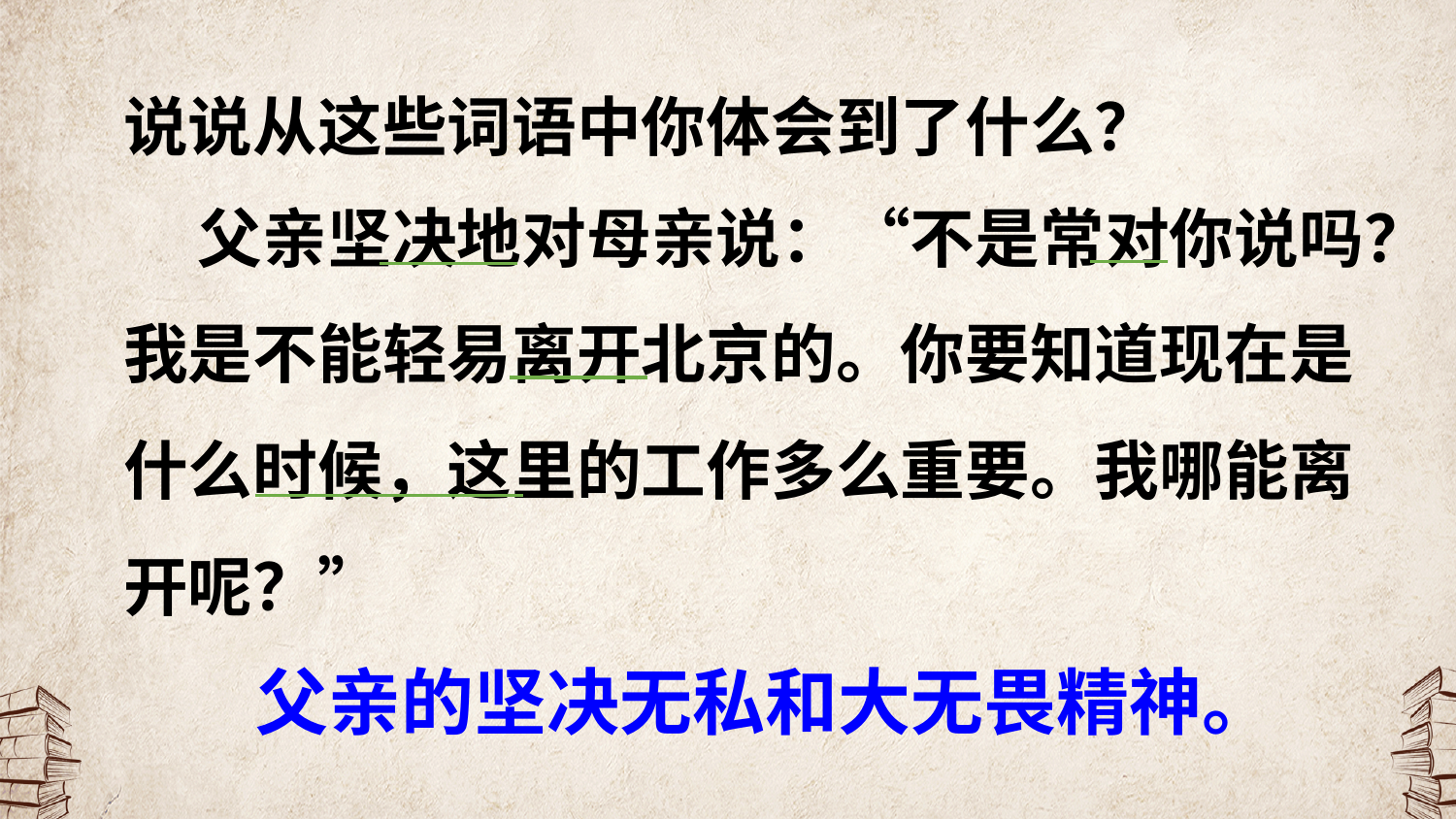

说说从这些词语中你体会到了什么？
    父亲坚决地对母亲说：“不是常对你说吗？我是不能轻易离开北京的。你要知道现在是什么时候，这里的工作多么重要。我哪能离开呢？”
父亲的坚决无私和大无畏精神。